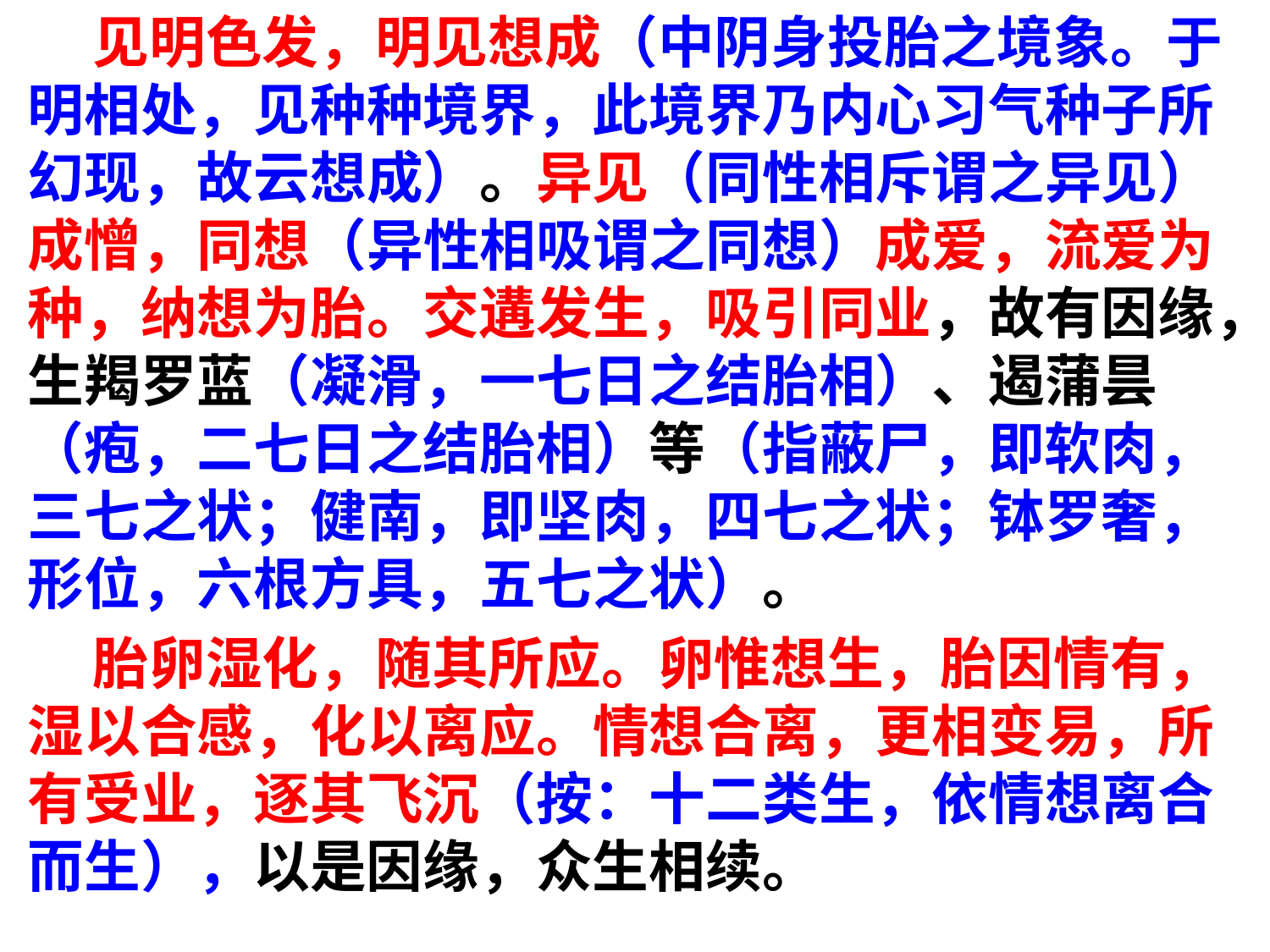

见明色发，明见想成（中阴身投胎之境象。于明相处，见种种境界，此境界乃内心习气种子所幻现，故云想成）。异见（同性相斥谓之异见）成憎，同想（异性相吸谓之同想）成爱，流爱为种，纳想为胎。交遘发生，吸引同业，故有因缘，生羯罗蓝（凝滑，一七日之结胎相）、遏蒲昙（疱，二七日之结胎相）等（指蔽尸，即软肉，三七之状；健南，即坚肉，四七之状；钵罗奢，形位，六根方具，五七之状）。
    胎卵湿化，随其所应。卵惟想生，胎因情有，湿以合感，化以离应。情想合离，更相变易，所有受业，逐其飞沉（按：十二类生，依情想离合而生），以是因缘，众生相续。